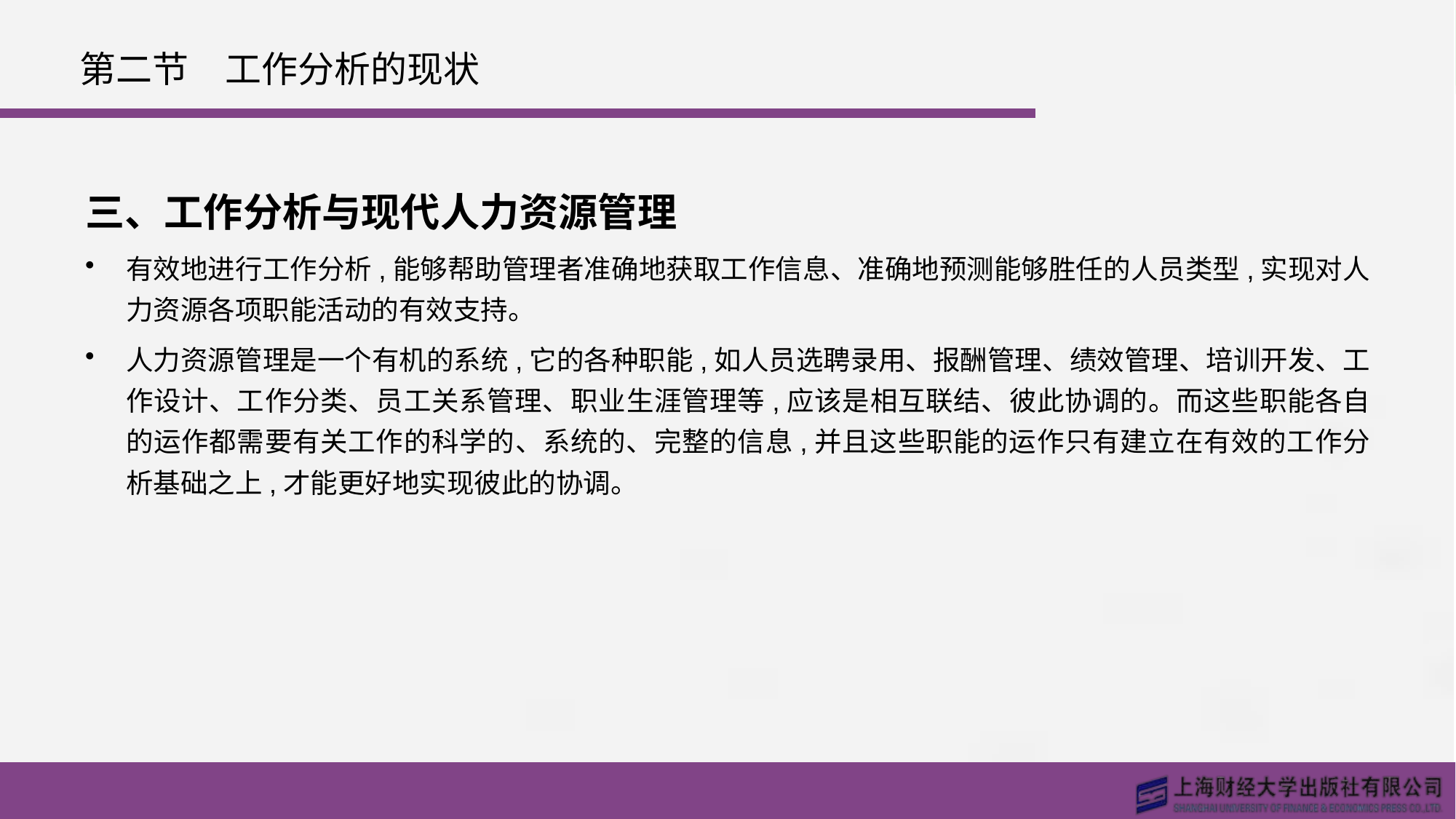

# 第二节　工作分析的现状
三、工作分析与现代人力资源管理
有效地进行工作分析,能够帮助管理者准确地获取工作信息、准确地预测能够胜任的人员类型,实现对人力资源各项职能活动的有效支持。
人力资源管理是一个有机的系统,它的各种职能,如人员选聘录用、报酬管理、绩效管理、培训开发、工作设计、工作分类、员工关系管理、职业生涯管理等,应该是相互联结、彼此协调的。而这些职能各自的运作都需要有关工作的科学的、系统的、完整的信息,并且这些职能的运作只有建立在有效的工作分析基础之上,才能更好地实现彼此的协调。